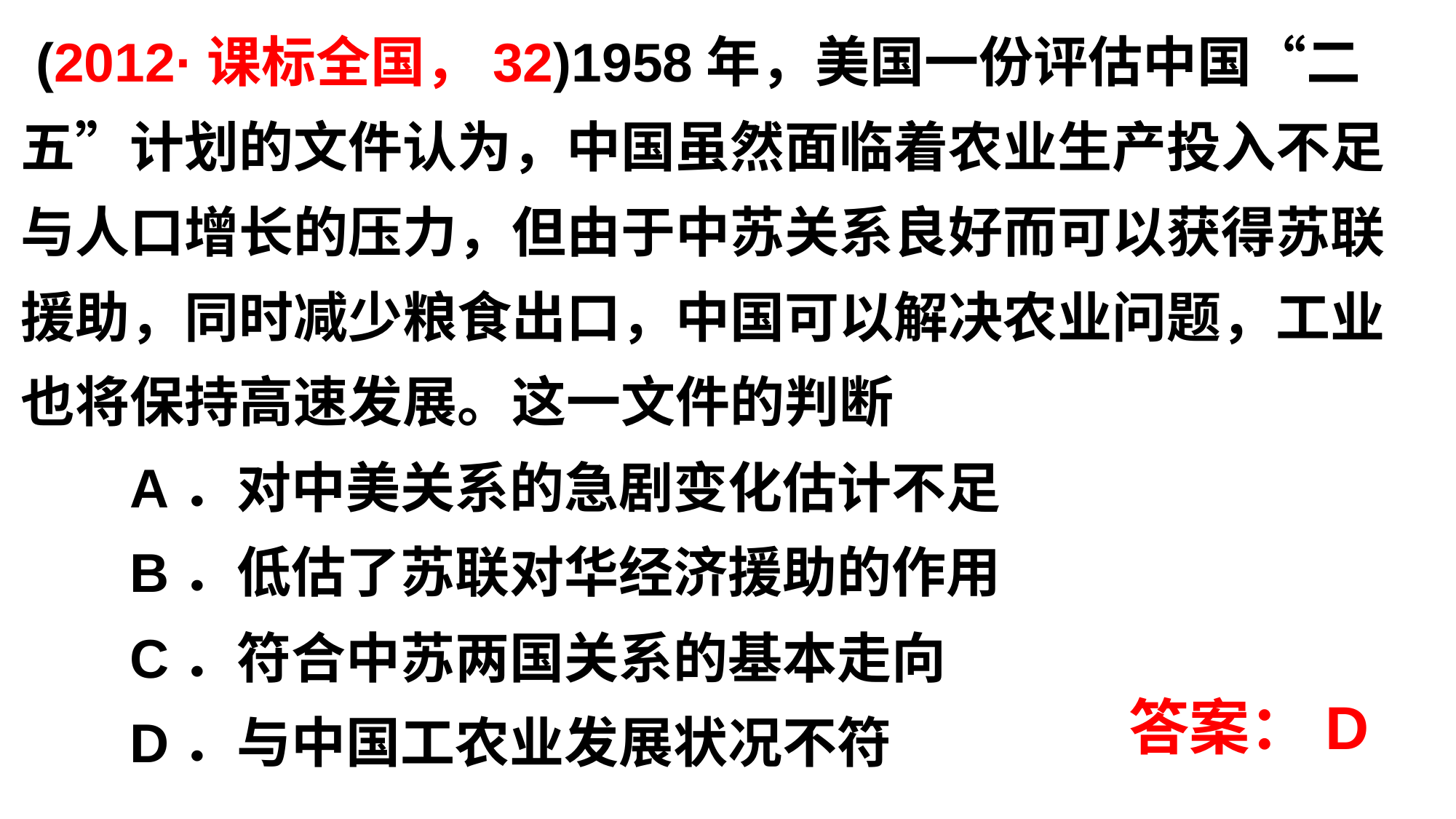

(2012·课标全国，32)1958年，美国一份评估中国“二五”计划的文件认为，中国虽然面临着农业生产投入不足与人口增长的压力，但由于中苏关系良好而可以获得苏联援助，同时减少粮食出口，中国可以解决农业问题，工业也将保持高速发展。这一文件的判断
	A．对中美关系的急剧变化估计不足
	B．低估了苏联对华经济援助的作用
	C．符合中苏两国关系的基本走向
	D．与中国工农业发展状况不符

答案：D